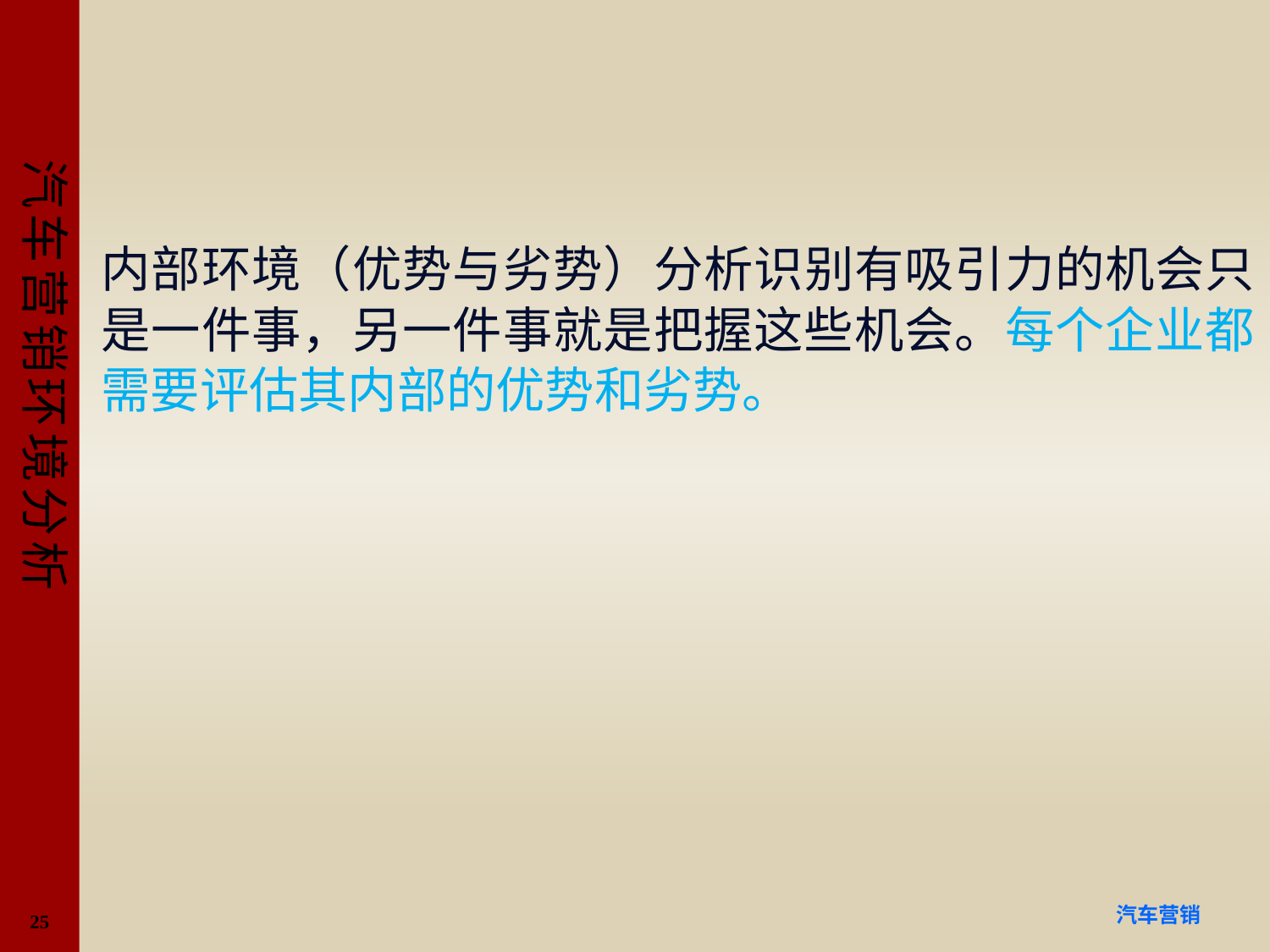

#

内部环境（优势与劣势）分析识别有吸引力的机会只是一件事，另一件事就是把握这些机会。每个企业都需要评估其内部的优势和劣势。
25